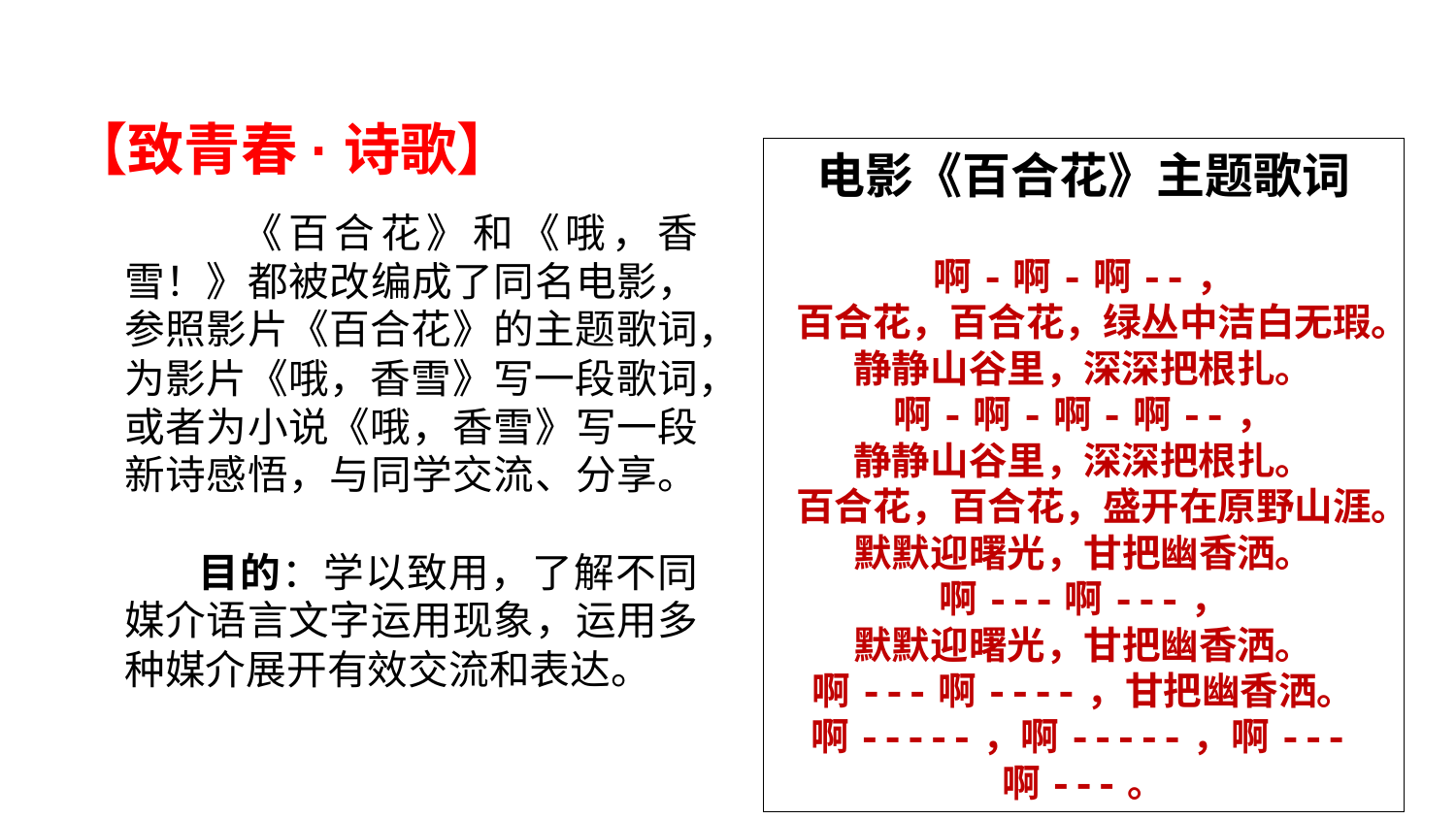

【致青春·诗歌】
电影《百合花》主题歌词

啊-啊-啊--，
百合花，百合花，绿丛中洁白无瑕。
静静山谷里，深深把根扎。
啊-啊-啊-啊--，
静静山谷里，深深把根扎。
百合花，百合花，盛开在原野山涯。
默默迎曙光，甘把幽香洒。
啊---啊---，
默默迎曙光，甘把幽香洒。
啊---啊----，甘把幽香洒。
啊-----，啊-----，啊---啊---。
       《百合花》和《哦，香雪！》都被改编成了同名电影，参照影片《百合花》的主题歌词，为影片《哦，香雪》写一段歌词，或者为小说《哦，香雪》写一段新诗感悟，与同学交流、分享。
      目的：学以致用，了解不同媒介语言文字运用现象，运用多种媒介展开有效交流和表达。